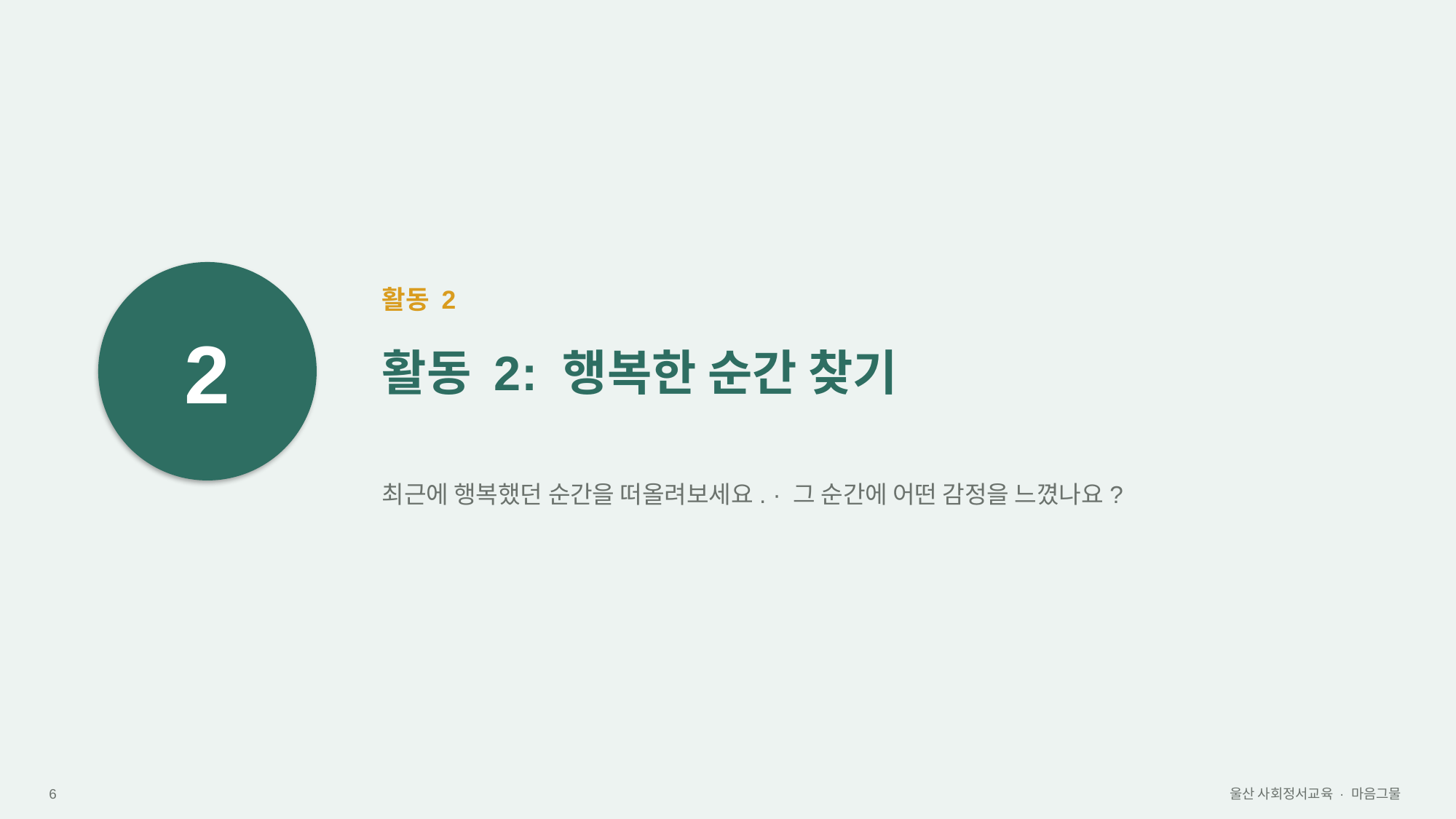

2
활동 2
활동 2: 행복한 순간 찾기
최근에 행복했던 순간을 떠올려보세요. · 그 순간에 어떤 감정을 느꼈나요?
6
울산 사회정서교육 · 마음그물